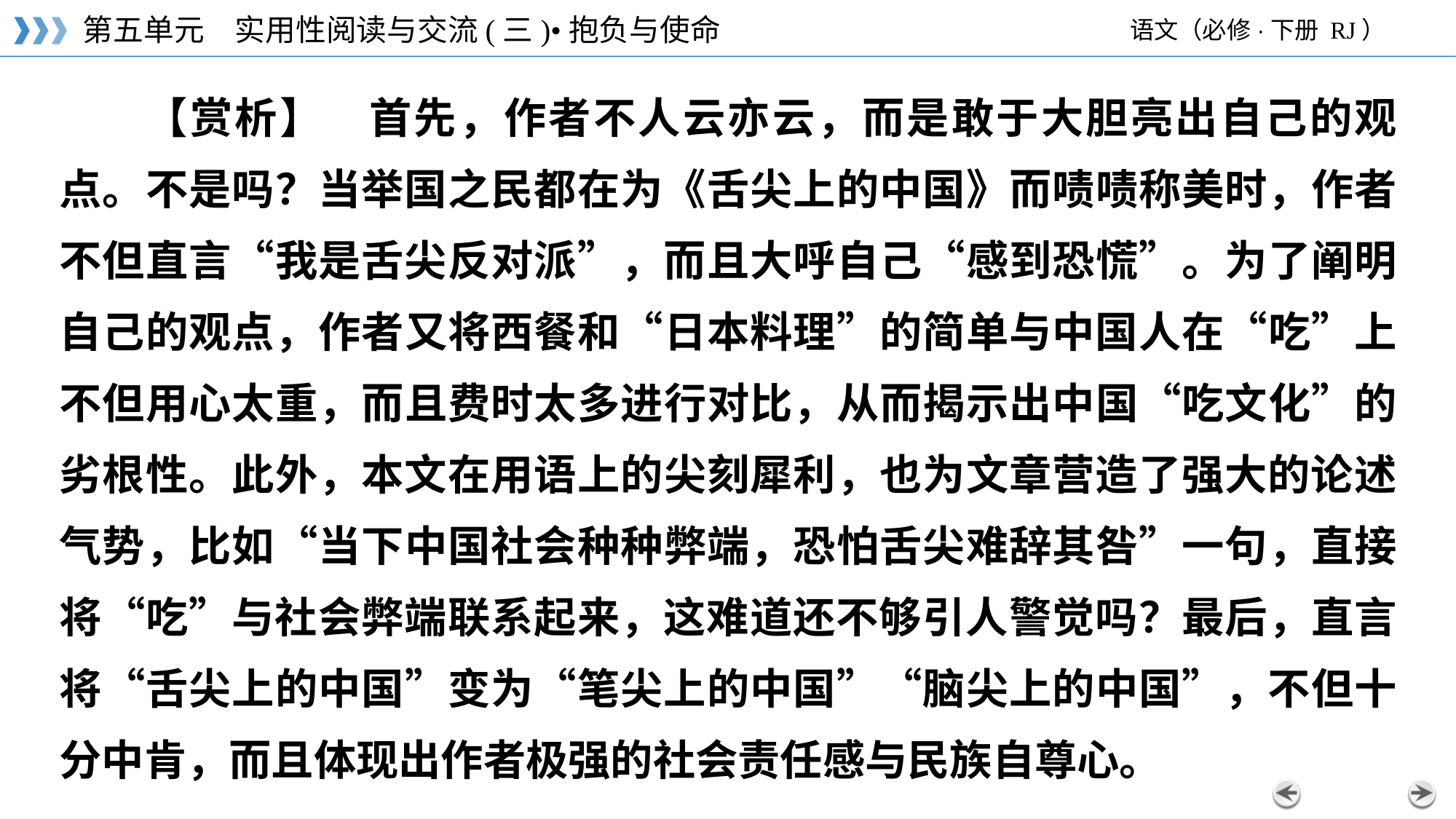

【赏析】　首先，作者不人云亦云，而是敢于大胆亮出自己的观点。不是吗？当举国之民都在为《舌尖上的中国》而啧啧称美时，作者不但直言“我是舌尖反对派”，而且大呼自己“感到恐慌”。为了阐明自己的观点，作者又将西餐和“日本料理”的简单与中国人在“吃”上不但用心太重，而且费时太多进行对比，从而揭示出中国“吃文化”的劣根性。此外，本文在用语上的尖刻犀利，也为文章营造了强大的论述气势，比如“当下中国社会种种弊端，恐怕舌尖难辞其咎”一句，直接将“吃”与社会弊端联系起来，这难道还不够引人警觉吗？最后，直言将“舌尖上的中国”变为“笔尖上的中国”“脑尖上的中国”，不但十分中肯，而且体现出作者极强的社会责任感与民族自尊心。